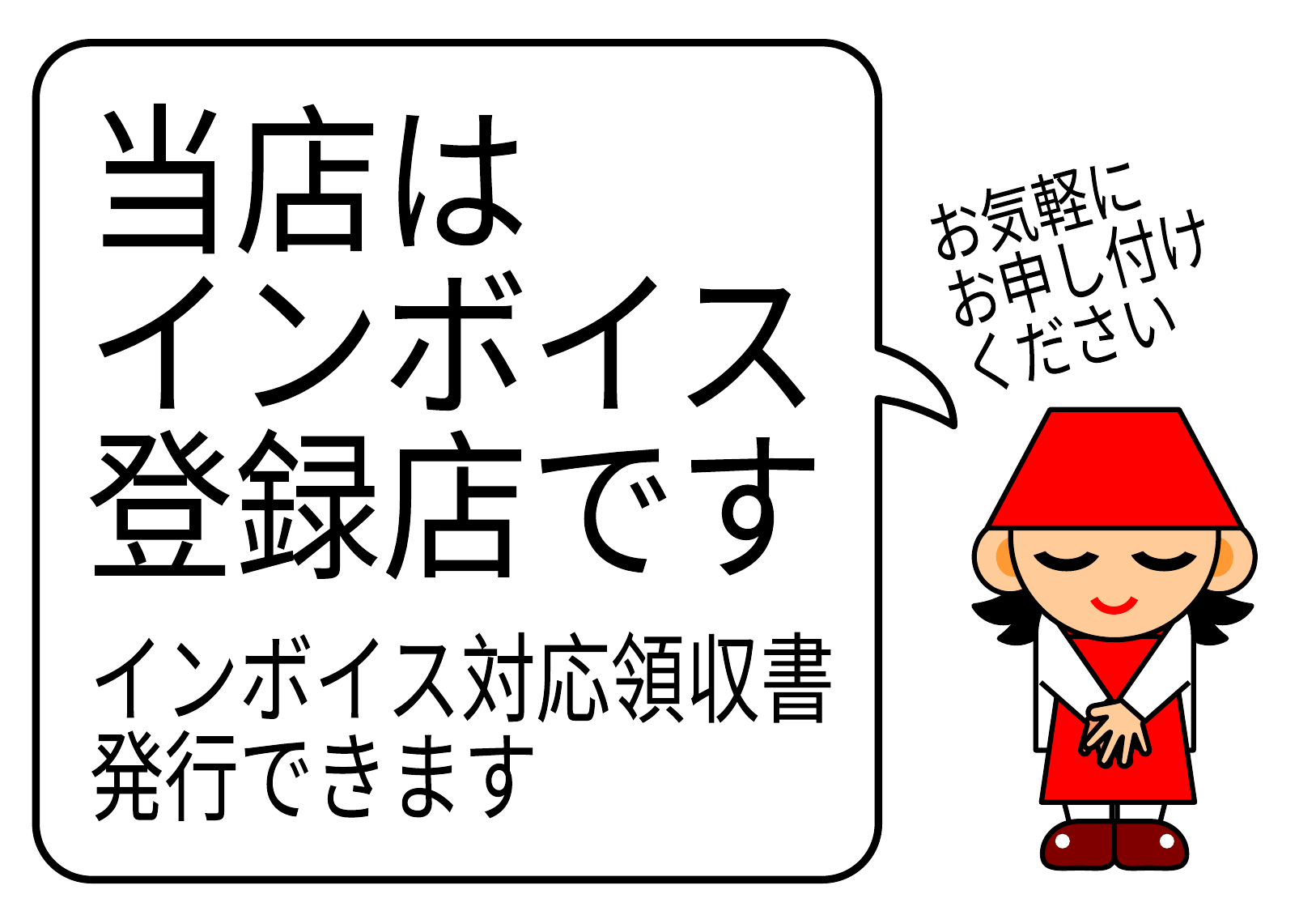

当店は
インボイス
登録店です
お気軽に
お申し付け
ください

インボイス対応領収書
発行できます